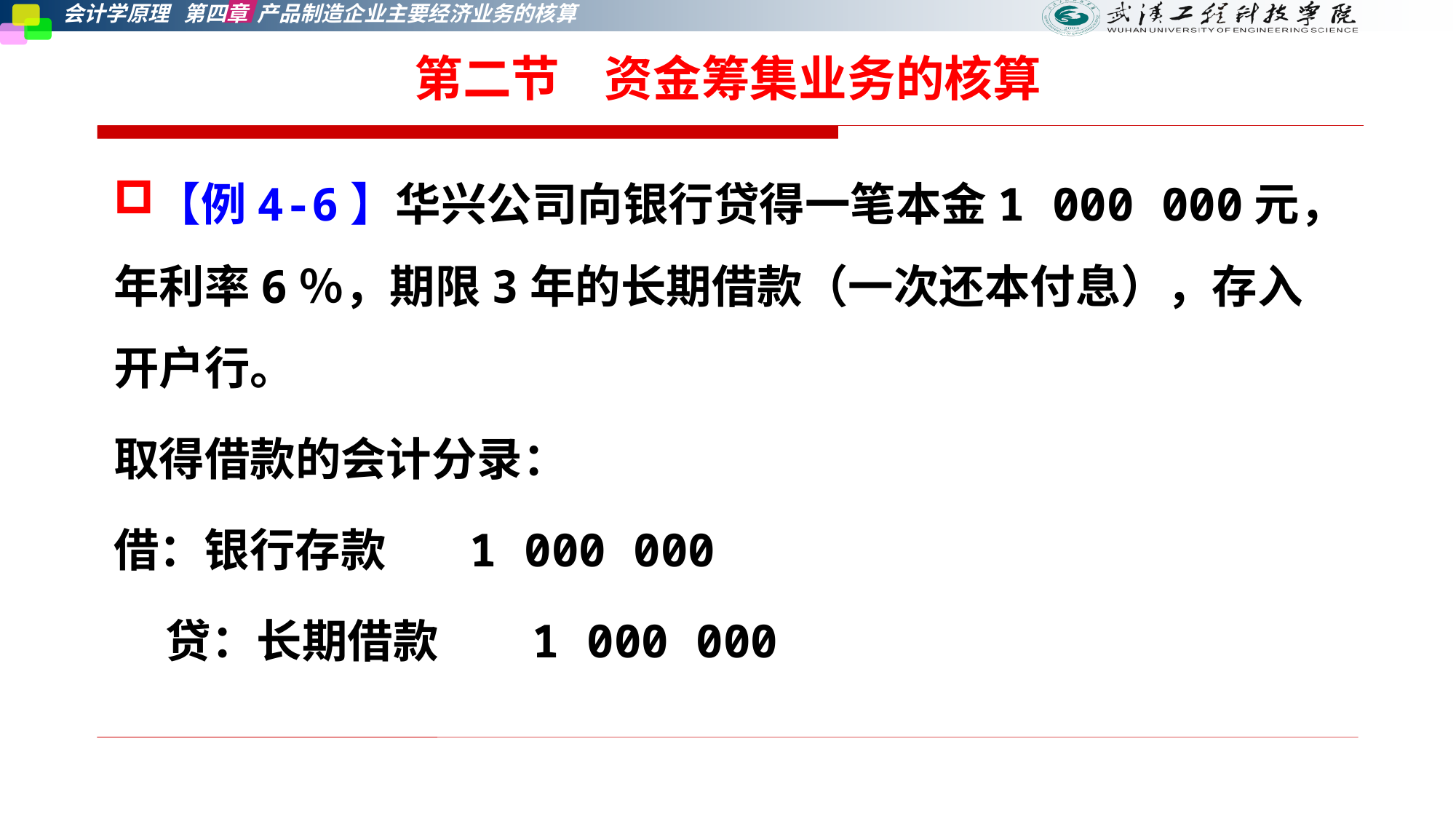

第二节    资金筹集业务的核算
【例4-6】华兴公司向银行贷得一笔本金1 000 000元，年利率6％，期限3年的长期借款（一次还本付息），存入开户行。
取得借款的会计分录：
借：银行存款       1 000 000
    贷：长期借款        1 000 000